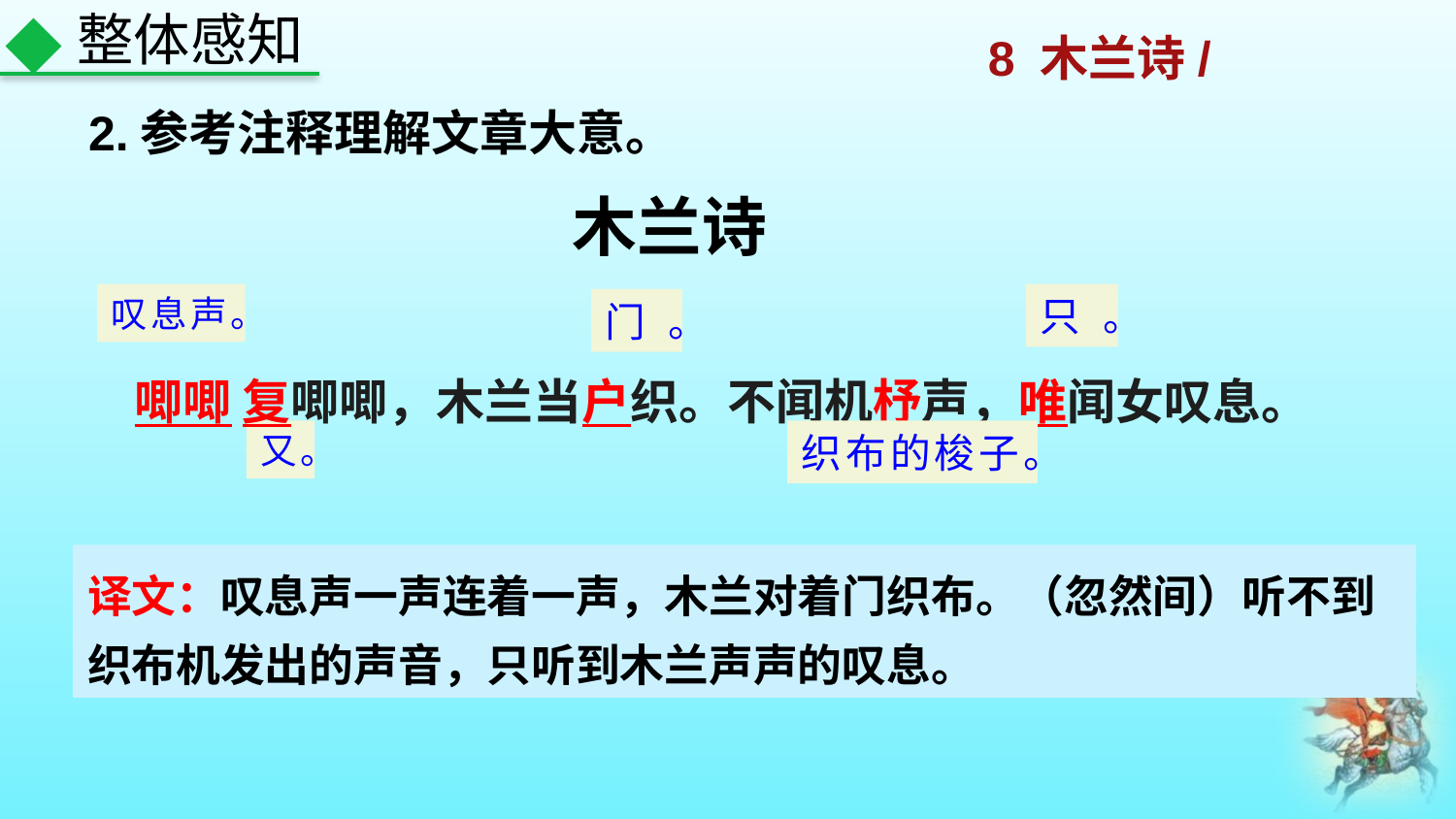

整体感知

2.参考注释理解文章大意。
木兰诗
叹息声。
只。
门。
唧唧 复唧唧，木兰当户织。不闻机杼声，唯闻女叹息。
又。
织布的梭子。
译文：叹息声一声连着一声，木兰对着门织布。（忽然间）听不到织布机发出的声音，只听到木兰声声的叹息。